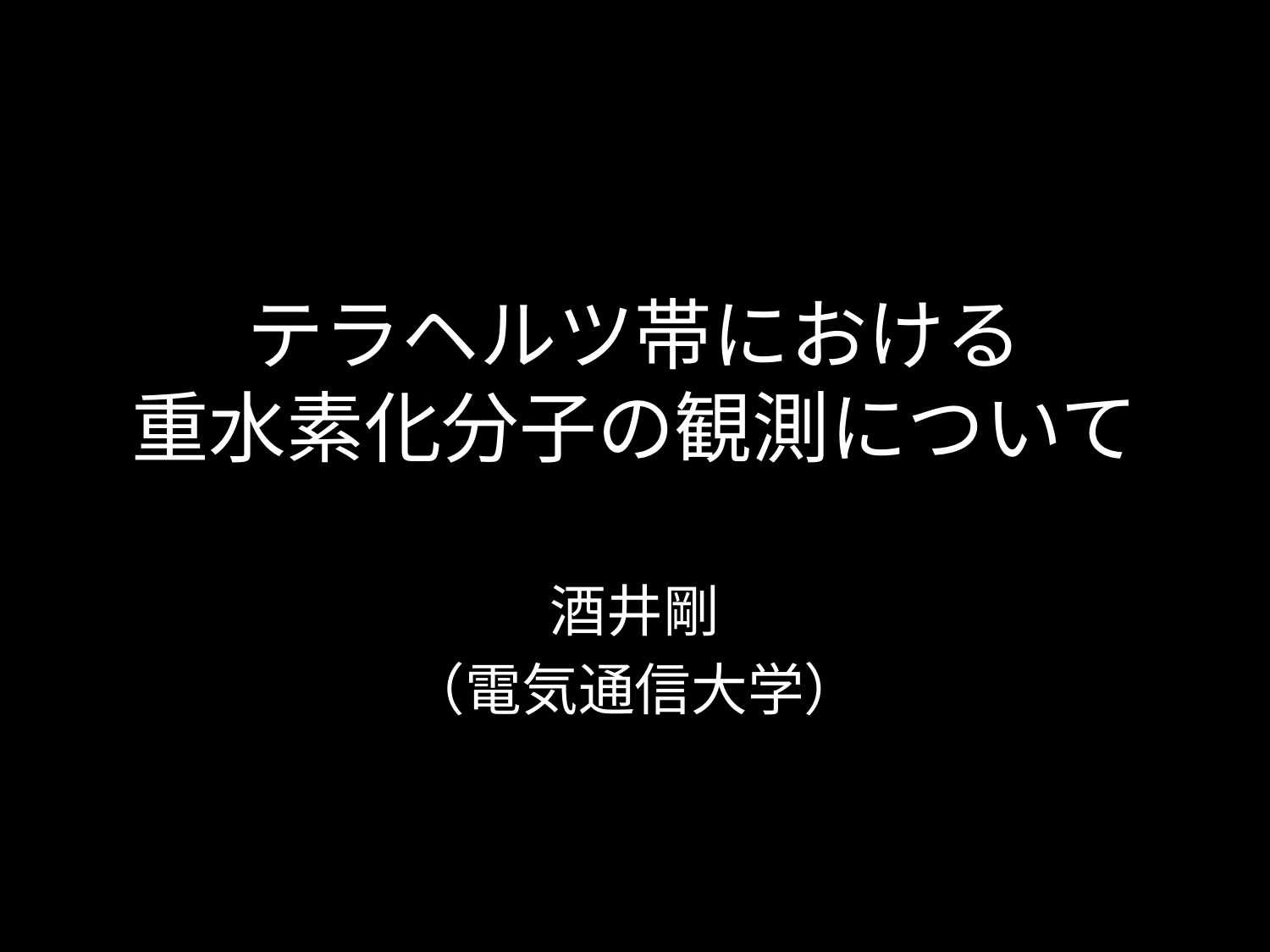

# テラヘルツ帯における 重水素化分子の観測について
酒井剛
（電気通信大学）